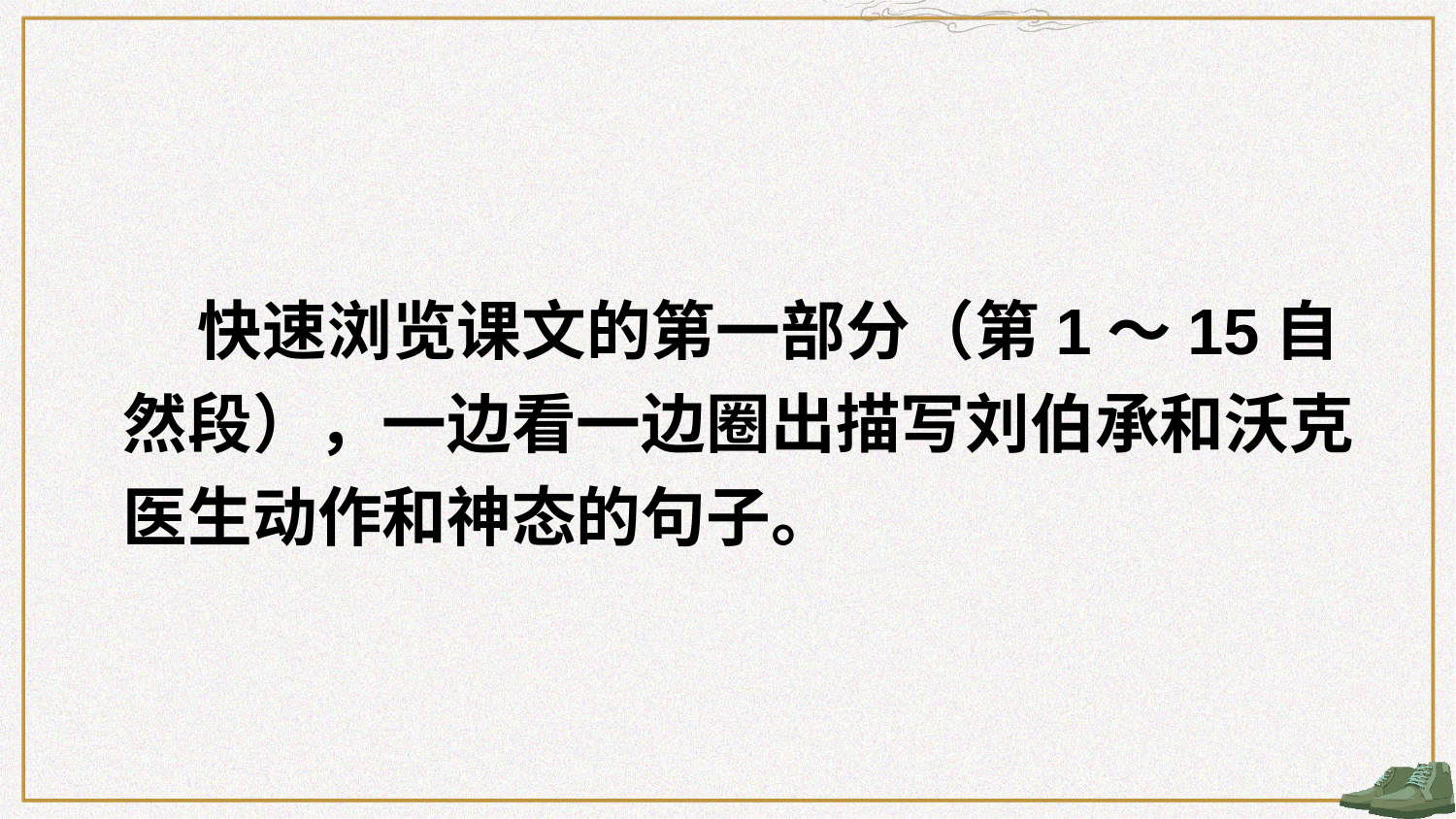

快速浏览课文的第一部分（第1～15自然段），一边看一边圈出描写刘伯承和沃克医生动作和神态的句子。